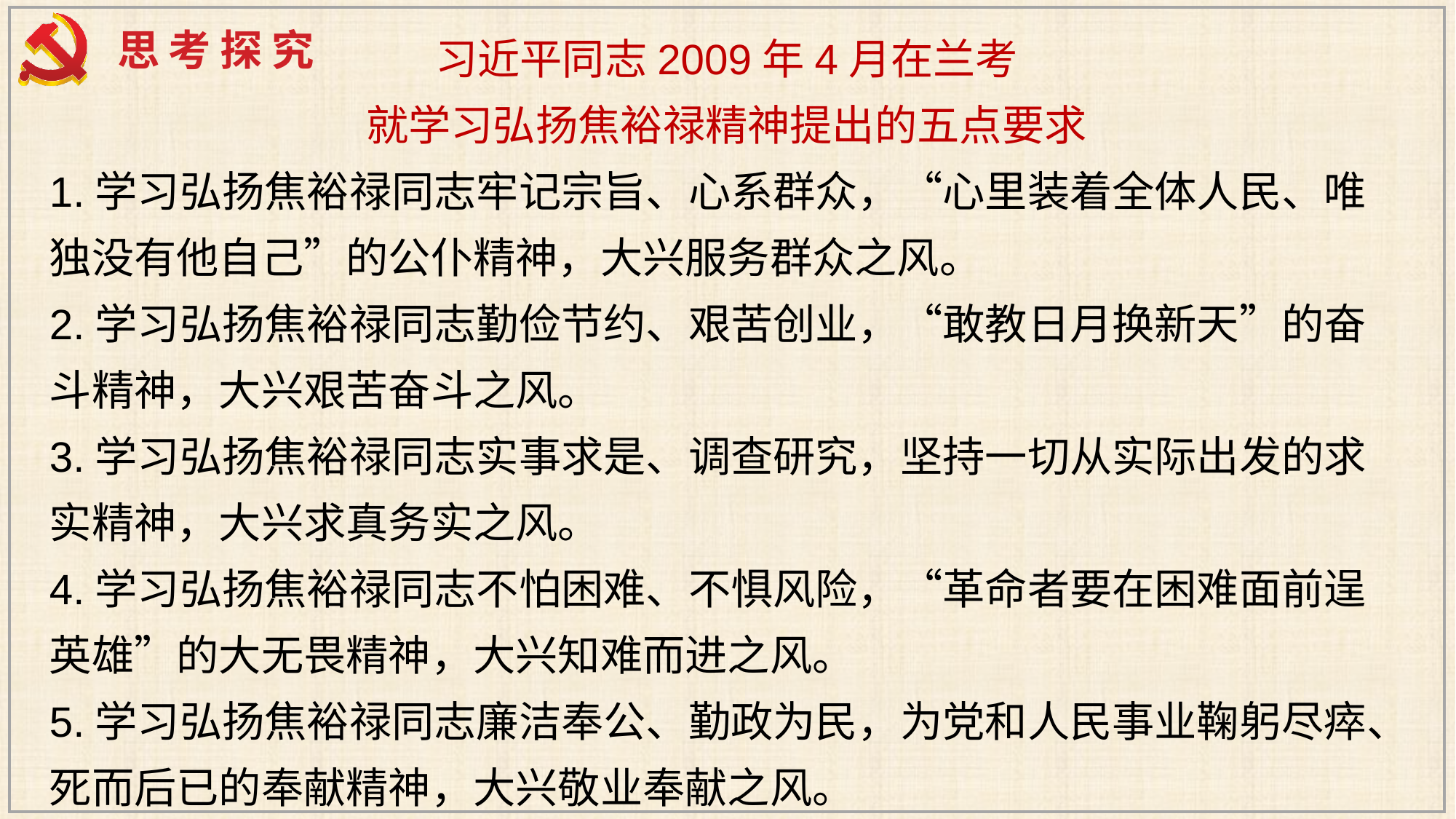

习近平同志2009年4月在兰考
就学习弘扬焦裕禄精神提出的五点要求
1.学习弘扬焦裕禄同志牢记宗旨、心系群众，“心里装着全体人民、唯独没有他自己”的公仆精神，大兴服务群众之风。
2.学习弘扬焦裕禄同志勤俭节约、艰苦创业，“敢教日月换新天”的奋斗精神，大兴艰苦奋斗之风。
3.学习弘扬焦裕禄同志实事求是、调查研究，坚持一切从实际出发的求实精神，大兴求真务实之风。
4.学习弘扬焦裕禄同志不怕困难、不惧风险，“革命者要在困难面前逞英雄”的大无畏精神，大兴知难而进之风。
5.学习弘扬焦裕禄同志廉洁奉公、勤政为民，为党和人民事业鞠躬尽瘁、死而后已的奉献精神，大兴敬业奉献之风。
思考探究